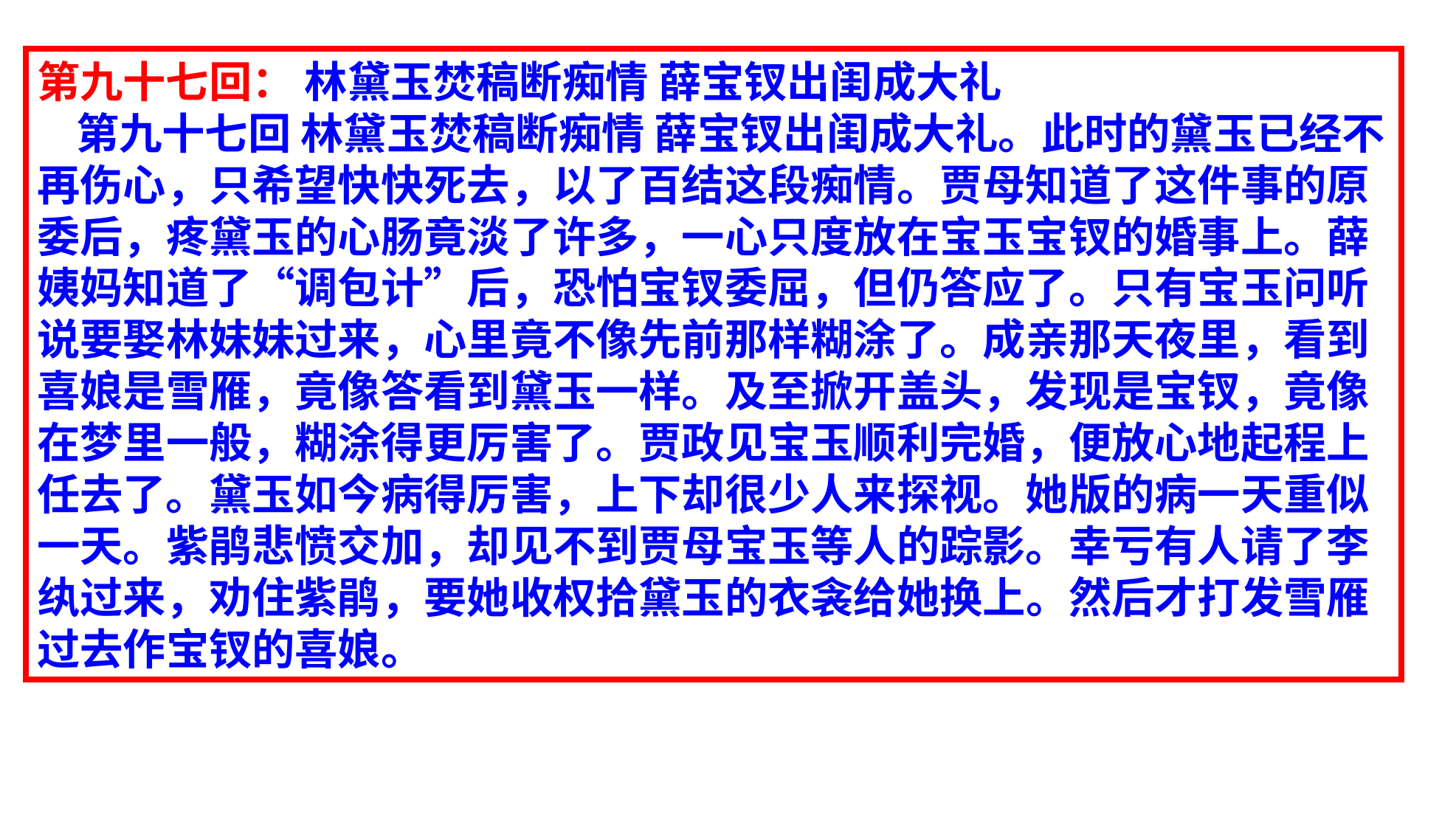

第九十七回： 林黛玉焚稿断痴情 薛宝钗出闺成大礼
    第九十七回 林黛玉焚稿断痴情 薛宝钗出闺成大礼。此时的黛玉已经不再伤心，只希望快快死去，以了百结这段痴情。贾母知道了这件事的原委后，疼黛玉的心肠竟淡了许多，一心只度放在宝玉宝钗的婚事上。薛姨妈知道了“调包计”后，恐怕宝钗委屈，但仍答应了。只有宝玉问听说要娶林妹妹过来，心里竟不像先前那样糊涂了。成亲那天夜里，看到喜娘是雪雁，竟像答看到黛玉一样。及至掀开盖头，发现是宝钗，竟像在梦里一般，糊涂得更厉害了。贾政见宝玉顺利完婚，便放心地起程上任去了。黛玉如今病得厉害，上下却很少人来探视。她版的病一天重似一天。紫鹃悲愤交加，却见不到贾母宝玉等人的踪影。幸亏有人请了李纨过来，劝住紫鹃，要她收权拾黛玉的衣衾给她换上。然后才打发雪雁过去作宝钗的喜娘。